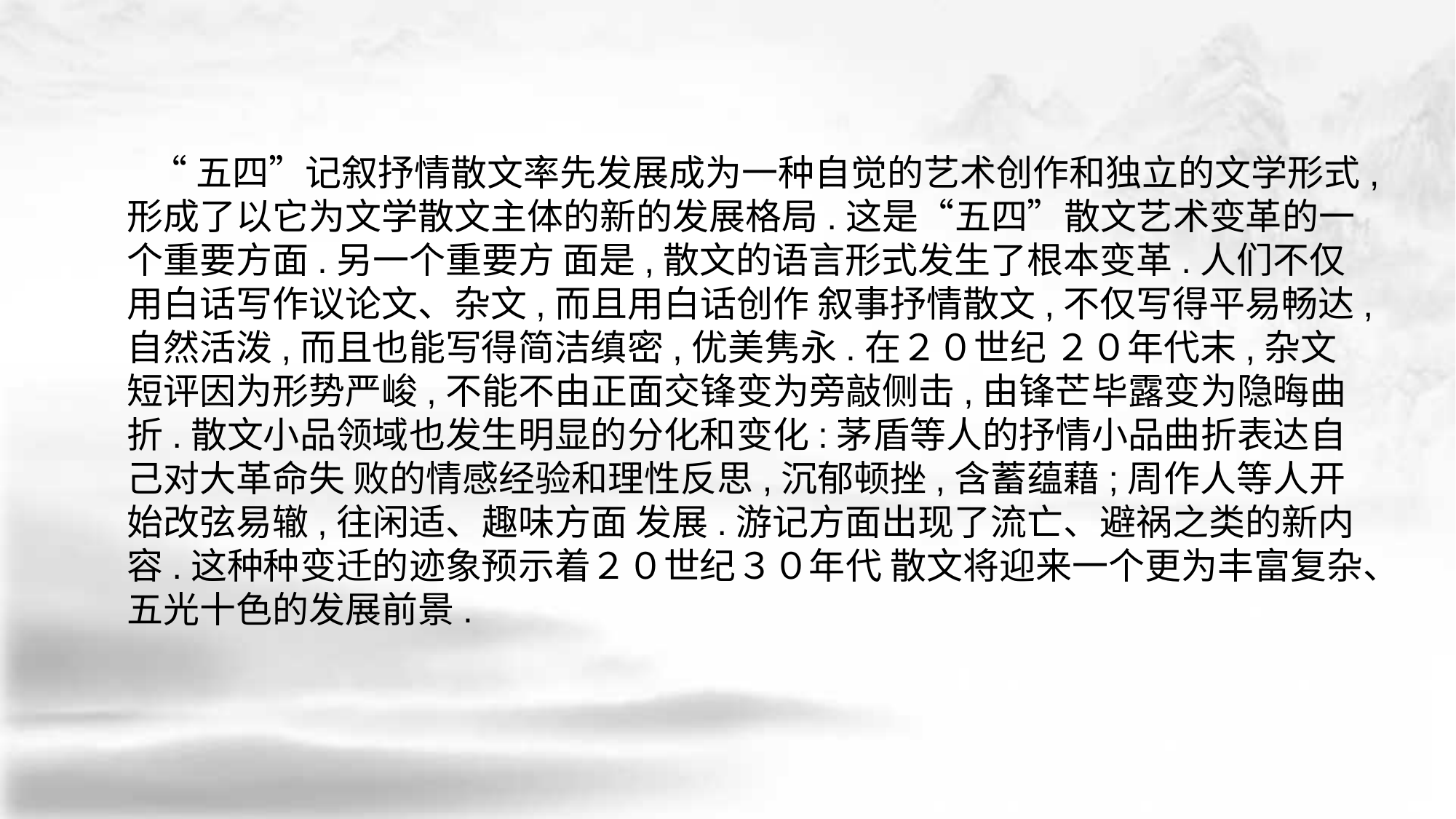

“五四”记叙抒情散文率先发展成为一种自觉的艺术创作和独立的文学形式,形成了以它为文学散文主体的新的发展格局.这是“五四”散文艺术变革的一个重要方面.另一个重要方 面是,散文的语言形式发生了根本变革.人们不仅用白话写作议论文、杂文,而且用白话创作 叙事抒情散文,不仅写得平易畅达,自然活泼,而且也能写得简洁缜密,优美隽永.在２０世纪 ２０年代末,杂文短评因为形势严峻,不能不由正面交锋变为旁敲侧击,由锋芒毕露变为隐晦曲 折.散文小品领域也发生明显的分化和变化:茅盾等人的抒情小品曲折表达自己对大革命失 败的情感经验和理性反思,沉郁顿挫,含蓄蕴藉;周作人等人开始改弦易辙,往闲适、趣味方面 发展.游记方面出现了流亡、避祸之类的新内容.这种种变迁的迹象预示着２０世纪３０年代 散文将迎来一个更为丰富复杂、五光十色的发展前景.